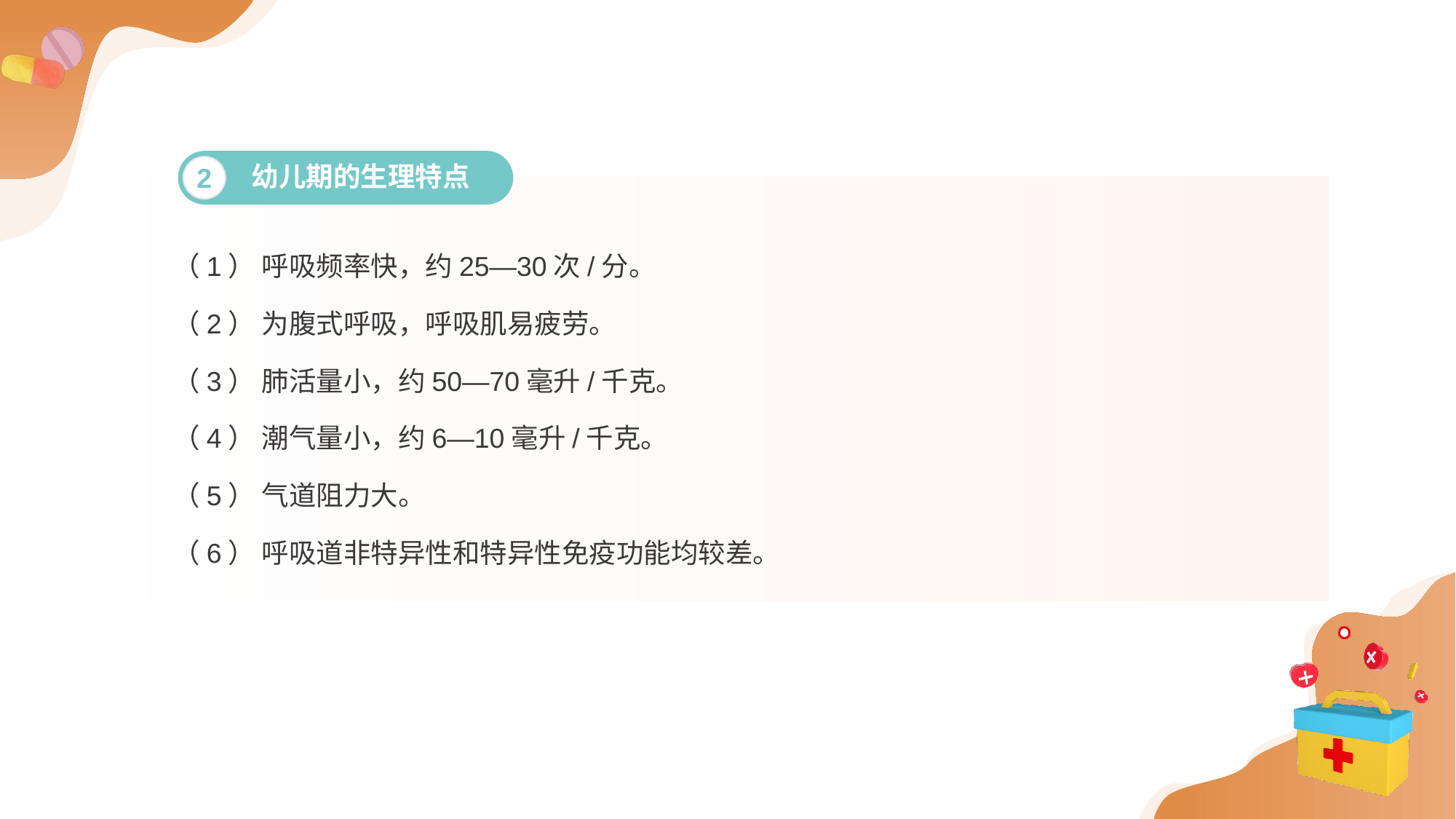

幼儿期的生理特点

2

（1） 呼吸频率快，约25—30次/分。
（2） 为腹式呼吸，呼吸肌易疲劳。
（3） 肺活量小，约50—70毫升/千克。
（4） 潮气量小，约6—10毫升/千克。
（5） 气道阻力大。
（6） 呼吸道非特异性和特异性免疫功能均较差。